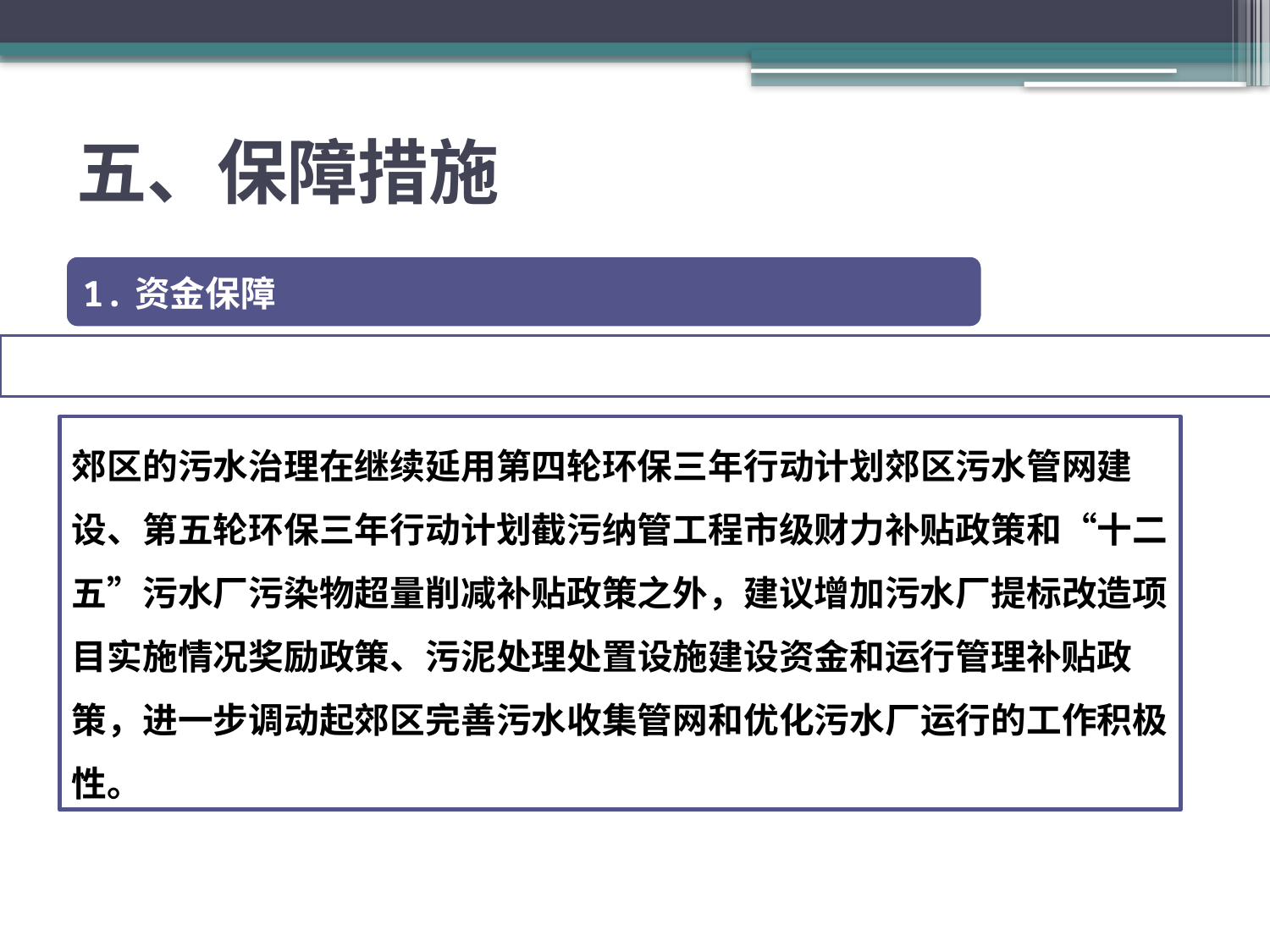

# 五、保障措施
1.资金保障
郊区的污水治理在继续延用第四轮环保三年行动计划郊区污水管网建设、第五轮环保三年行动计划截污纳管工程市级财力补贴政策和“十二五”污水厂污染物超量削减补贴政策之外，建议增加污水厂提标改造项目实施情况奖励政策、污泥处理处置设施建设资金和运行管理补贴政策，进一步调动起郊区完善污水收集管网和优化污水厂运行的工作积极性。